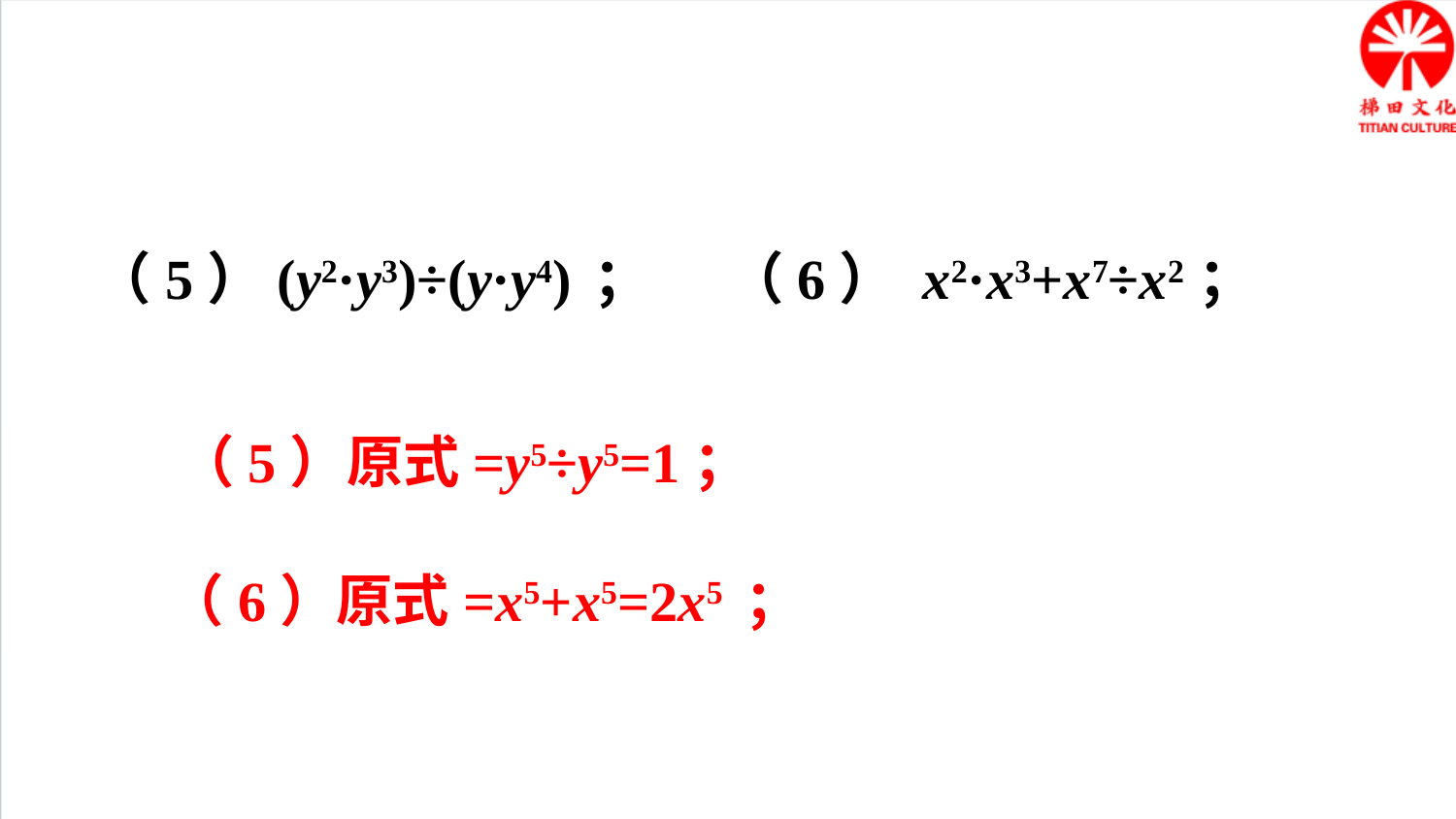

（5）(y2·y3)÷(y·y4) ；
（6） x2·x3+x7÷x2；
    （5）原式=y5÷y5=1；
（6）原式=x5+x5=2x5 ；